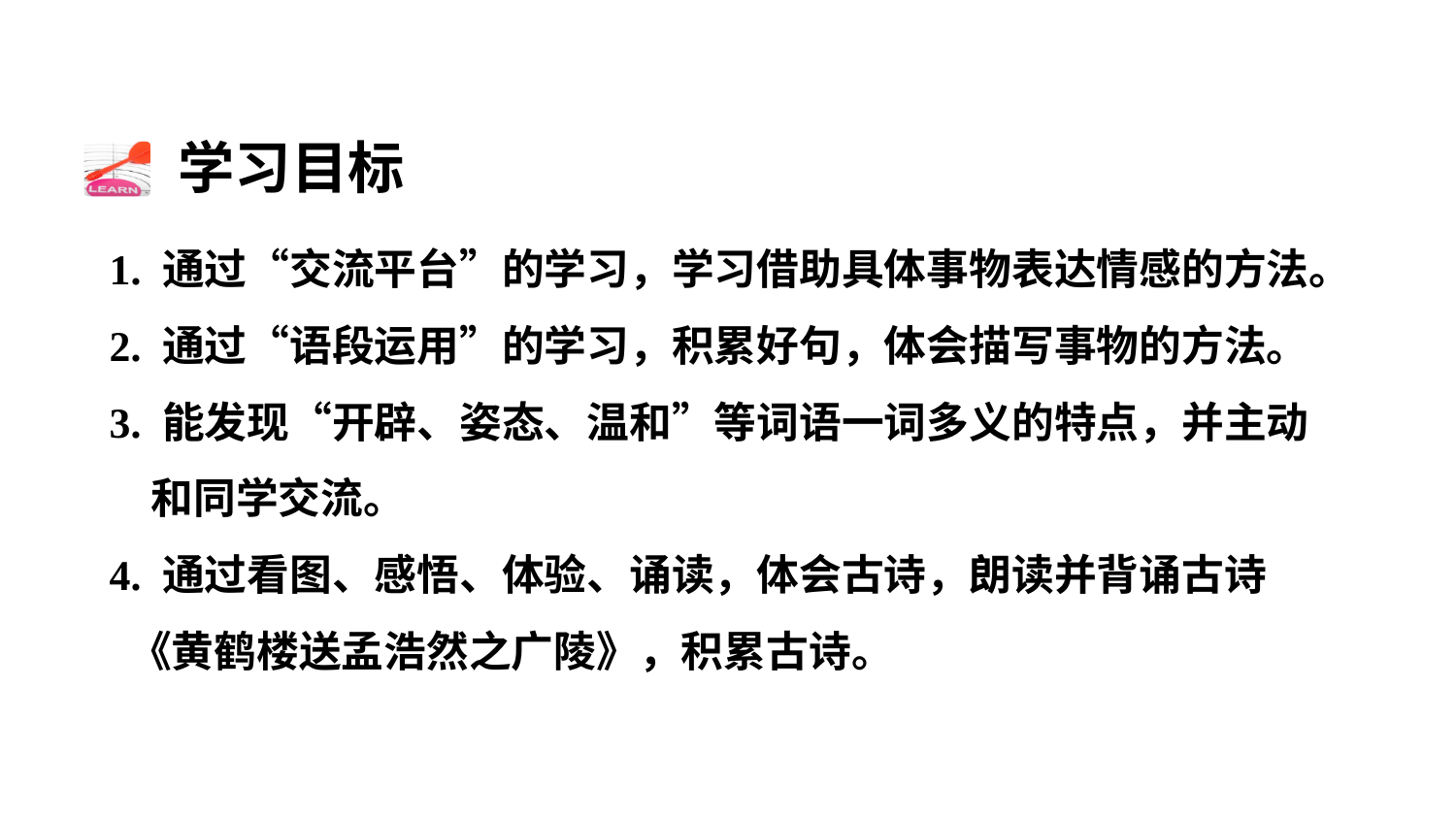

学习目标

1. 通过“交流平台”的学习，学习借助具体事物表达情感的方法。
2. 通过“语段运用”的学习，积累好句，体会描写事物的方法。
3. 能发现“开辟、姿态、温和”等词语一词多义的特点，并主动和同学交流。
4. 通过看图、感悟、体验、诵读，体会古诗，朗读并背诵古诗
 《黄鹤楼送孟浩然之广陵》，积累古诗。